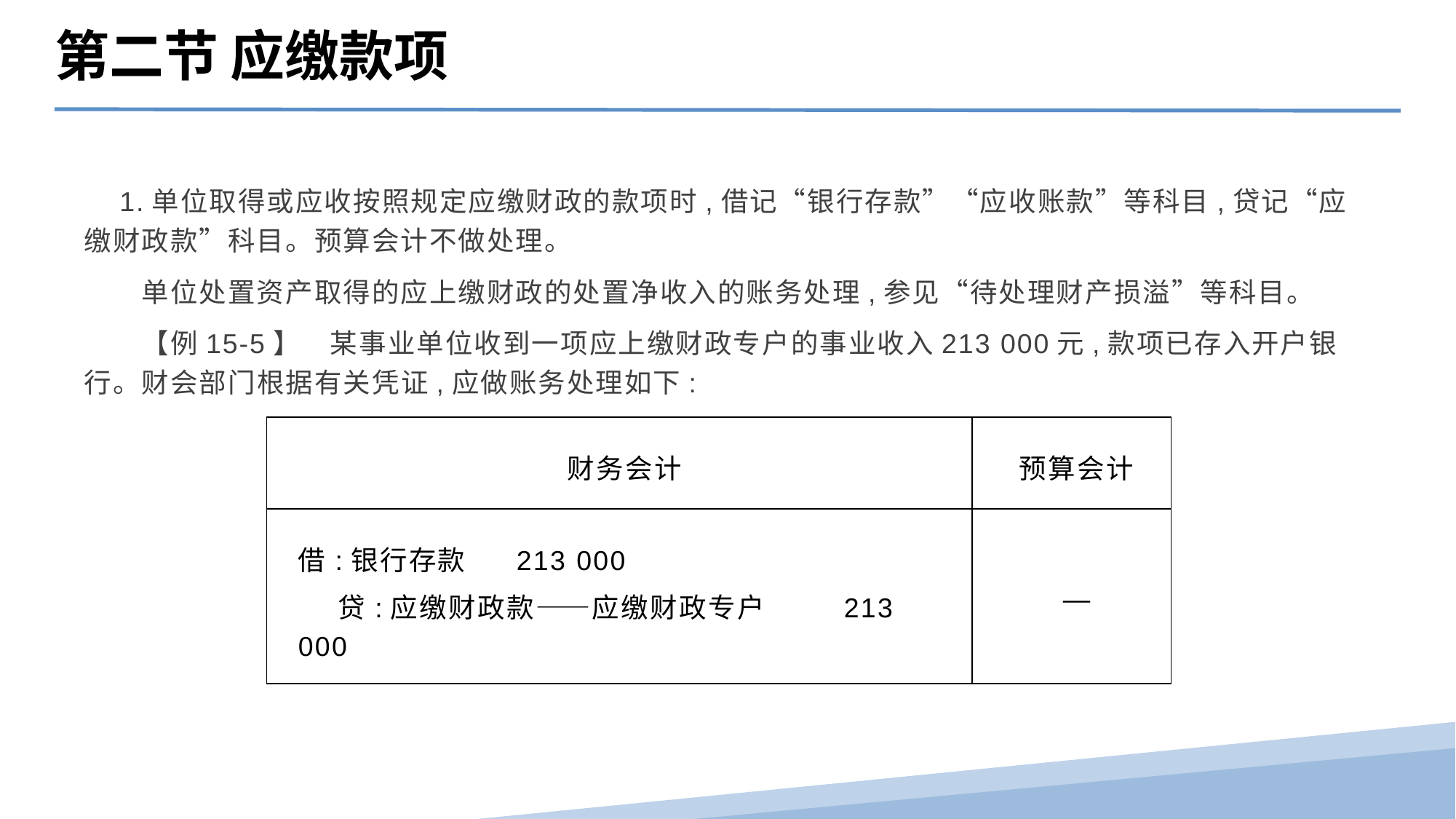

第二节 应缴款项
　1.单位取得或应收按照规定应缴财政的款项时,借记“银行存款”“应收账款”等科目,贷记“应缴财政款”科目。预算会计不做处理。
　　单位处置资产取得的应上缴财政的处置净收入的账务处理,参见“待处理财产损溢”等科目。
　　【例15-5】　某事业单位收到一项应上缴财政专户的事业收入213 000元,款项已存入开户银行。财会部门根据有关凭证,应做账务处理如下:
| 财务会计 | 预算会计 |
| --- | --- |
| 借:银行存款 213 000 贷:应缴财政款——应缴财政专户 213 000 | — |